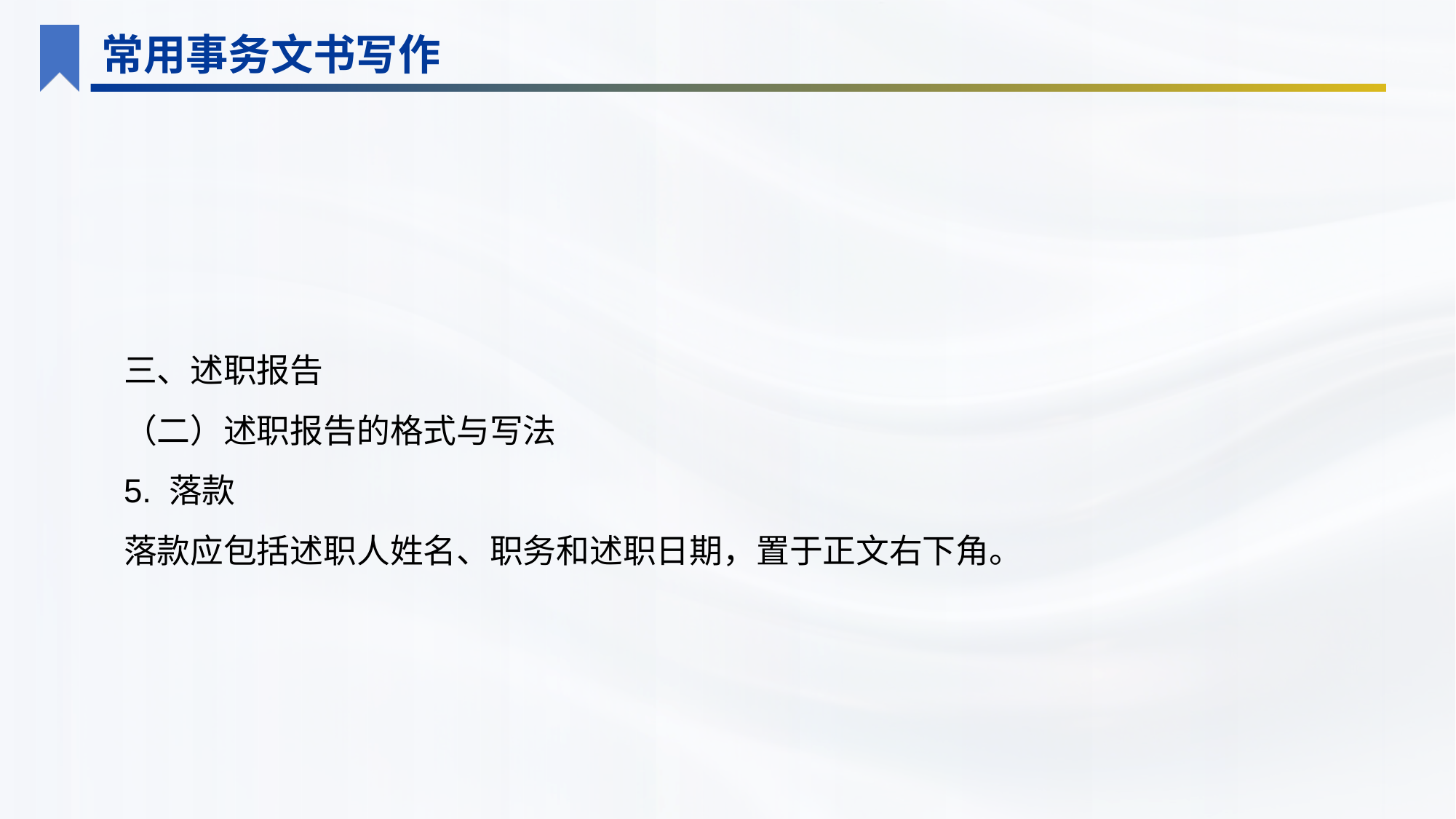

常用事务文书写作
三、述职报告
（二）述职报告的格式与写法
5. 落款
落款应包括述职人姓名、职务和述职日期，置于正文右下角。